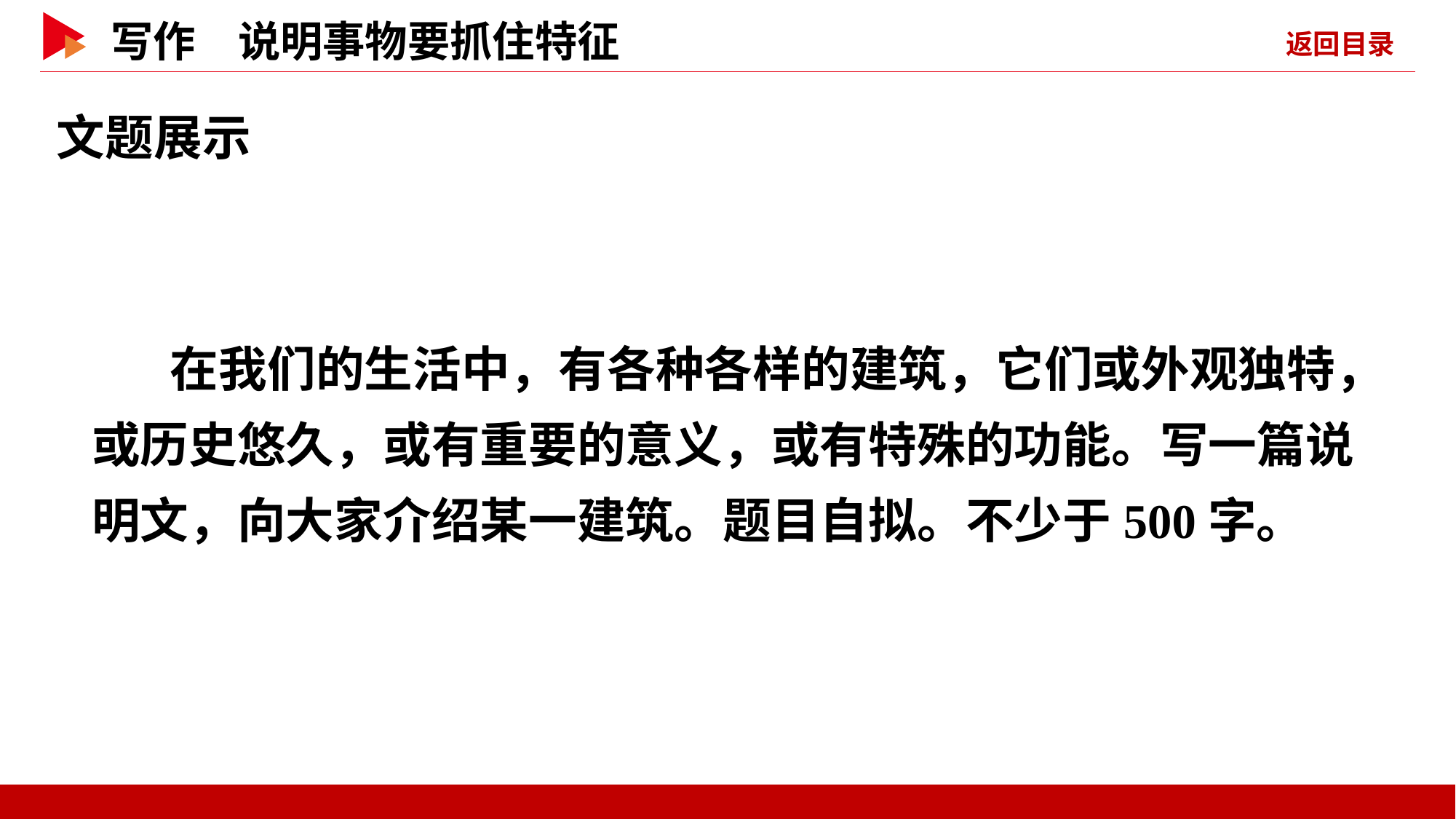

文题展示
   在我们的生活中，有各种各样的建筑，它们或外观独特，或历史悠久，或有重要的意义，或有特殊的功能。写一篇说明文，向大家介绍某一建筑。题目自拟。不少于500字。